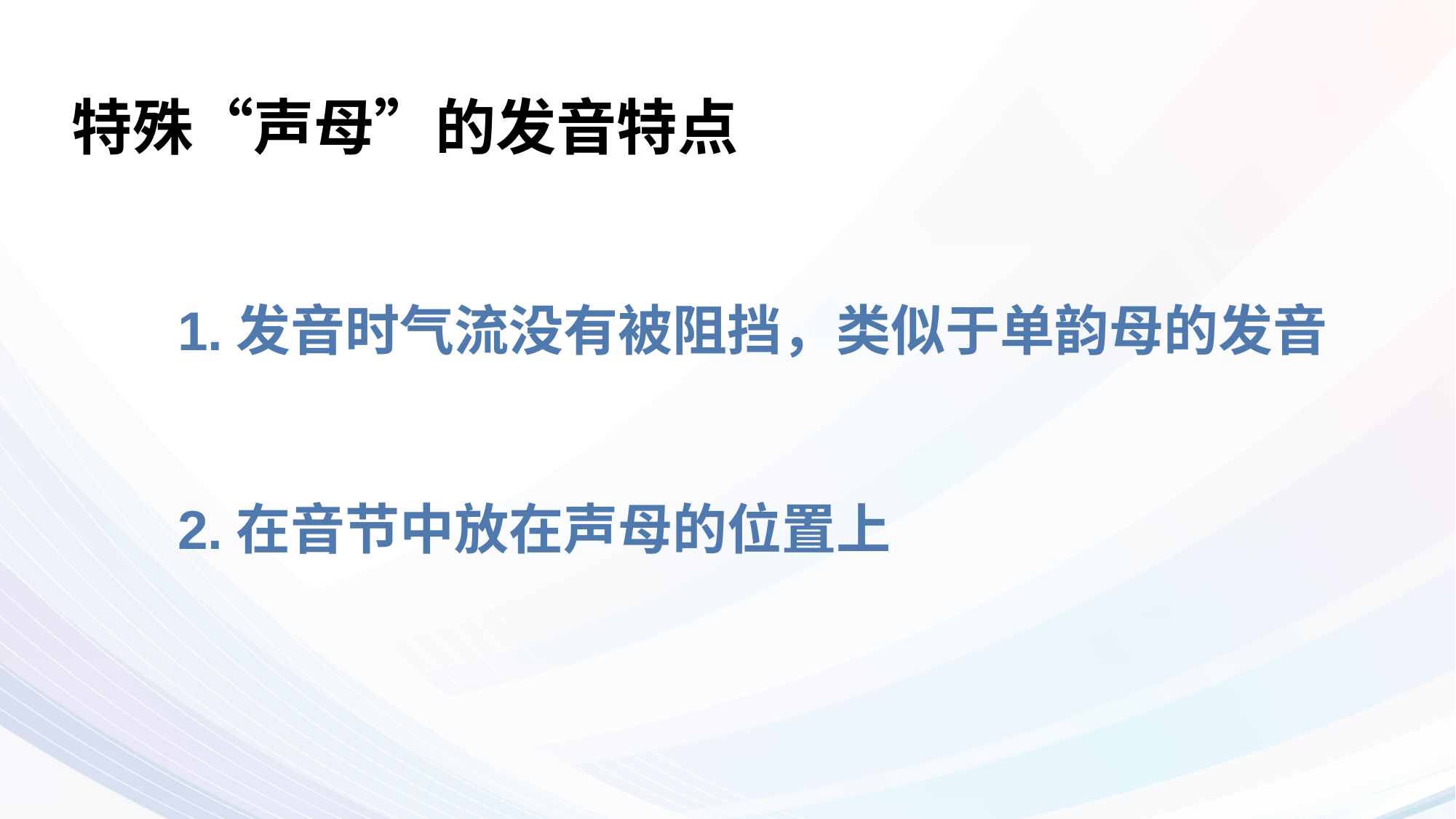

# 特殊“声母”的发音特点
       1.发音时气流没有被阻挡，类似于单韵母的发音

       2.在音节中放在声母的位置上